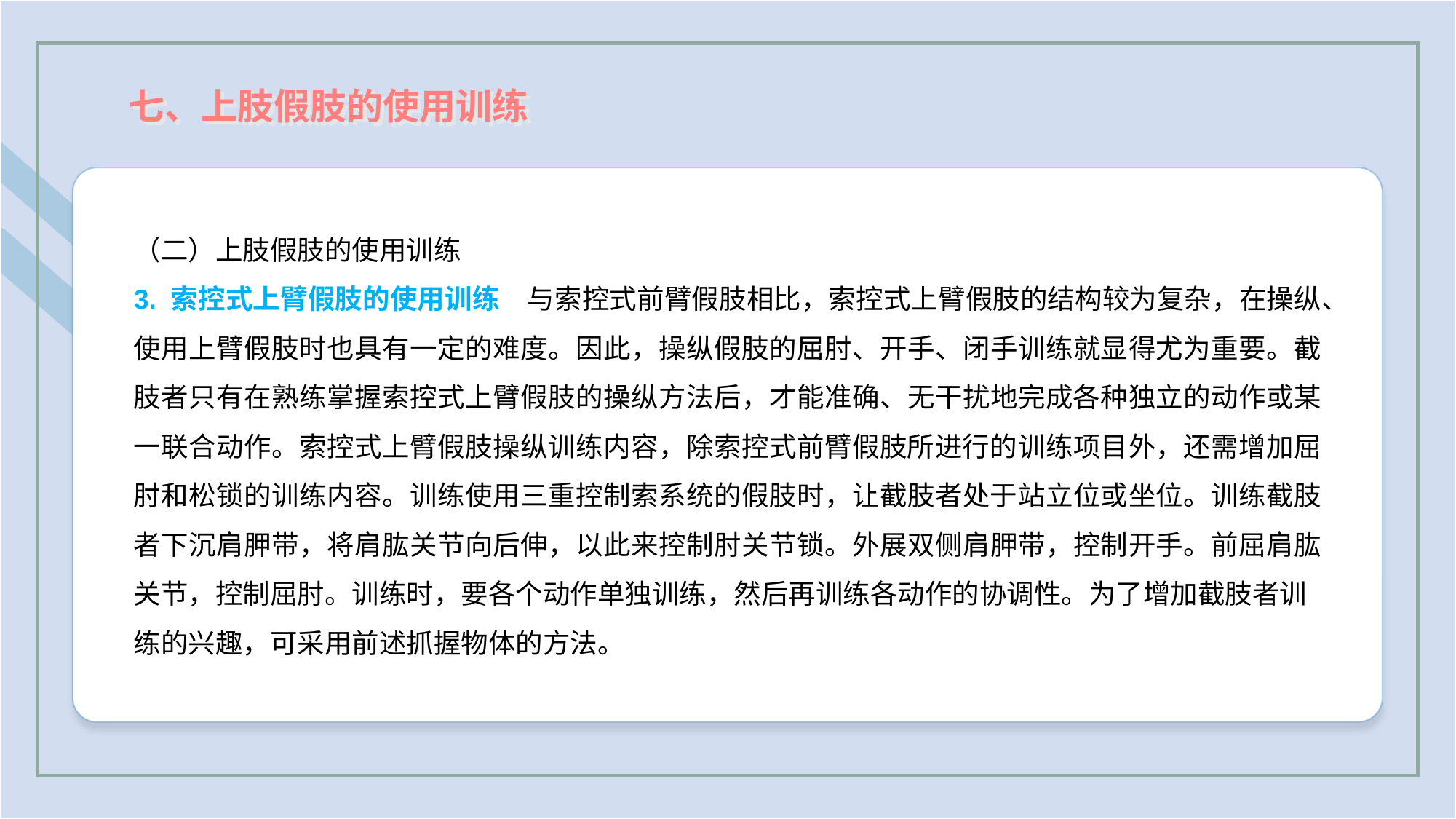

七、上肢假肢的使用训练

（二）上肢假肢的使用训练
3. 索控式上臂假肢的使用训练　与索控式前臂假肢相比，索控式上臂假肢的结构较为复杂，在操纵、使用上臂假肢时也具有一定的难度。因此，操纵假肢的屈肘、开手、闭手训练就显得尤为重要。截肢者只有在熟练掌握索控式上臂假肢的操纵方法后，才能准确、无干扰地完成各种独立的动作或某一联合动作。索控式上臂假肢操纵训练内容，除索控式前臂假肢所进行的训练项目外，还需增加屈肘和松锁的训练内容。训练使用三重控制索系统的假肢时，让截肢者处于站立位或坐位。训练截肢者下沉肩胛带，将肩肱关节向后伸，以此来控制肘关节锁。外展双侧肩胛带，控制开手。前屈肩肱关节，控制屈肘。训练时，要各个动作单独训练，然后再训练各动作的协调性。为了增加截肢者训
练的兴趣，可采用前述抓握物体的方法。